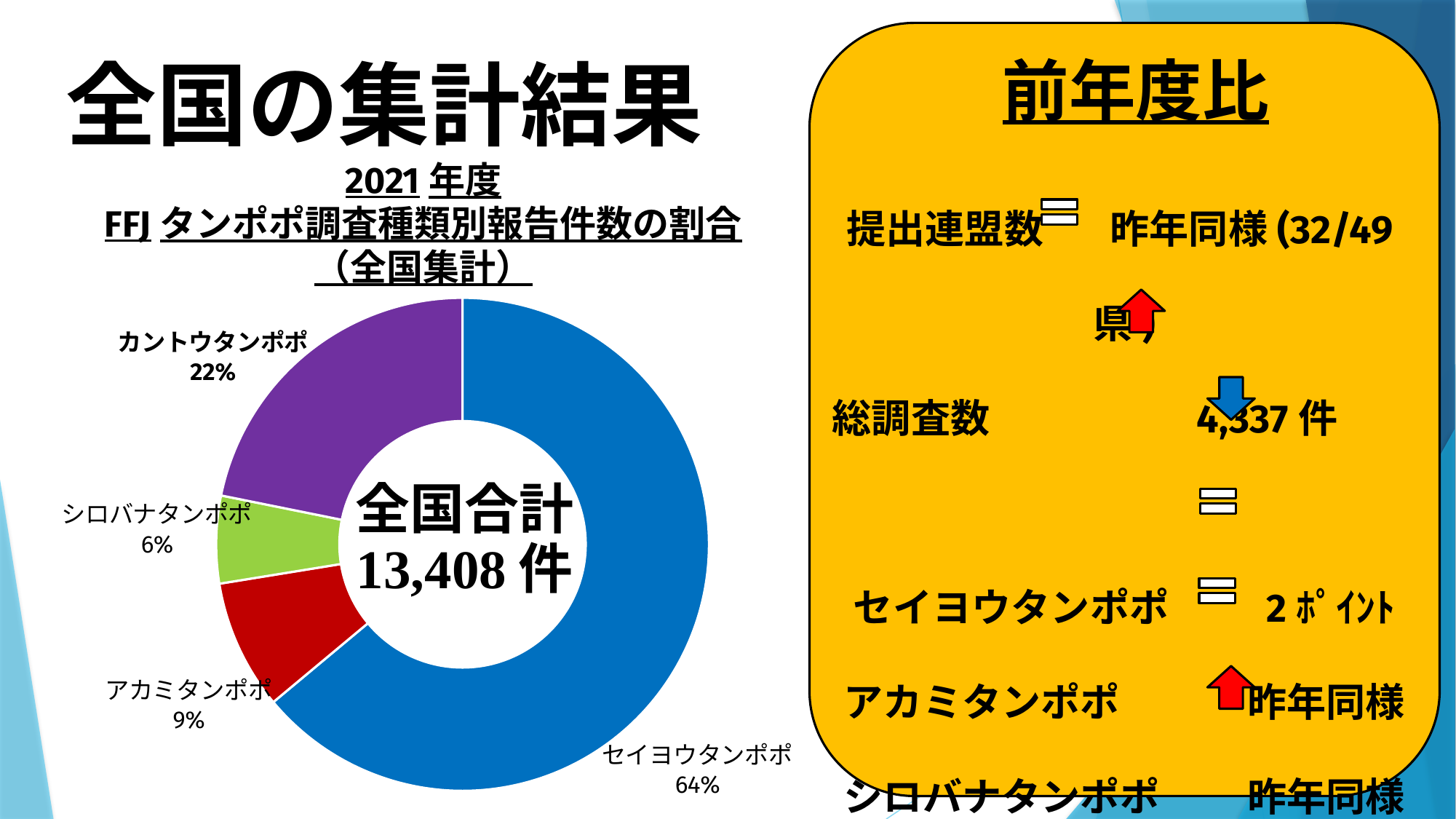

前年度比
全国の集計結果
2021年度
FFJタンポポ調査種類別報告件数の割合
（全国集計）
提出連盟数　   昨年同様(32/49県)
総調査数　　　　　4,337件
セイヨウタンポポ　　 2ﾎﾟｲﾝﾄ
アカミタンポポ 　　　昨年同様
シロバナタンポポ　　 昨年同様
カントウタンポポ　　 2ﾎﾟｲﾝﾄ

### Chart

| Category |  |
|---|---|
| セイヨウタンポポ | 8573.0 |
| アカミタンポポ | 1140.0 |
| シロバナタンポポ | 769.0 |
| カントウタンポポ | 2926.0 |